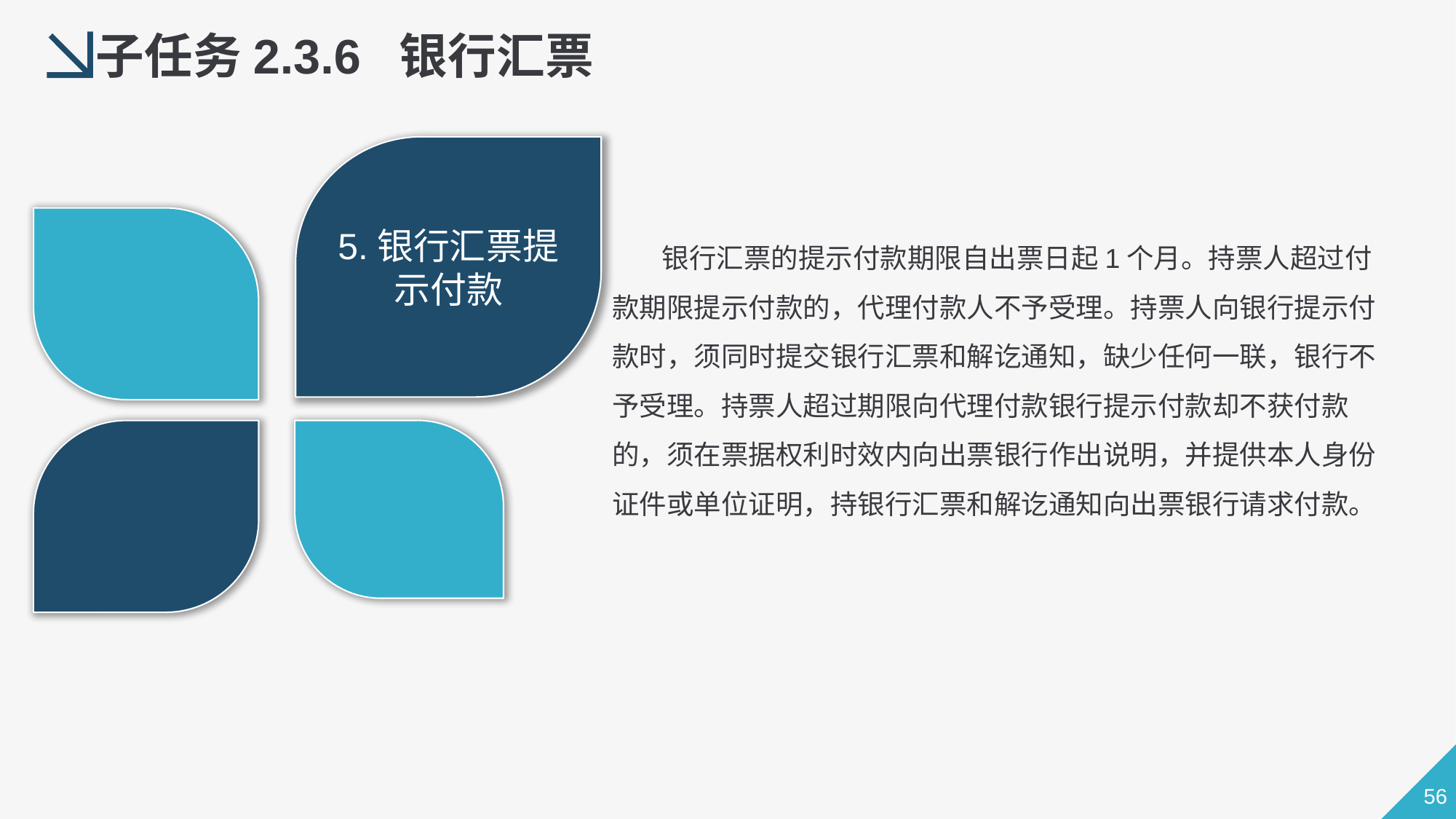

子任务2.3.6  银行汇票

5.银行汇票提示付款

       银行汇票的提示付款期限自出票日起1个月。持票人超过付款期限提示付款的，代理付款人不予受理。持票人向银行提示付款时，须同时提交银行汇票和解讫通知，缺少任何一联，银行不予受理。持票人超过期限向代理付款银行提示付款却不获付款的，须在票据权利时效内向出票银行作出说明，并提供本人身份证件或单位证明，持银行汇票和解讫通知向出票银行请求付款。